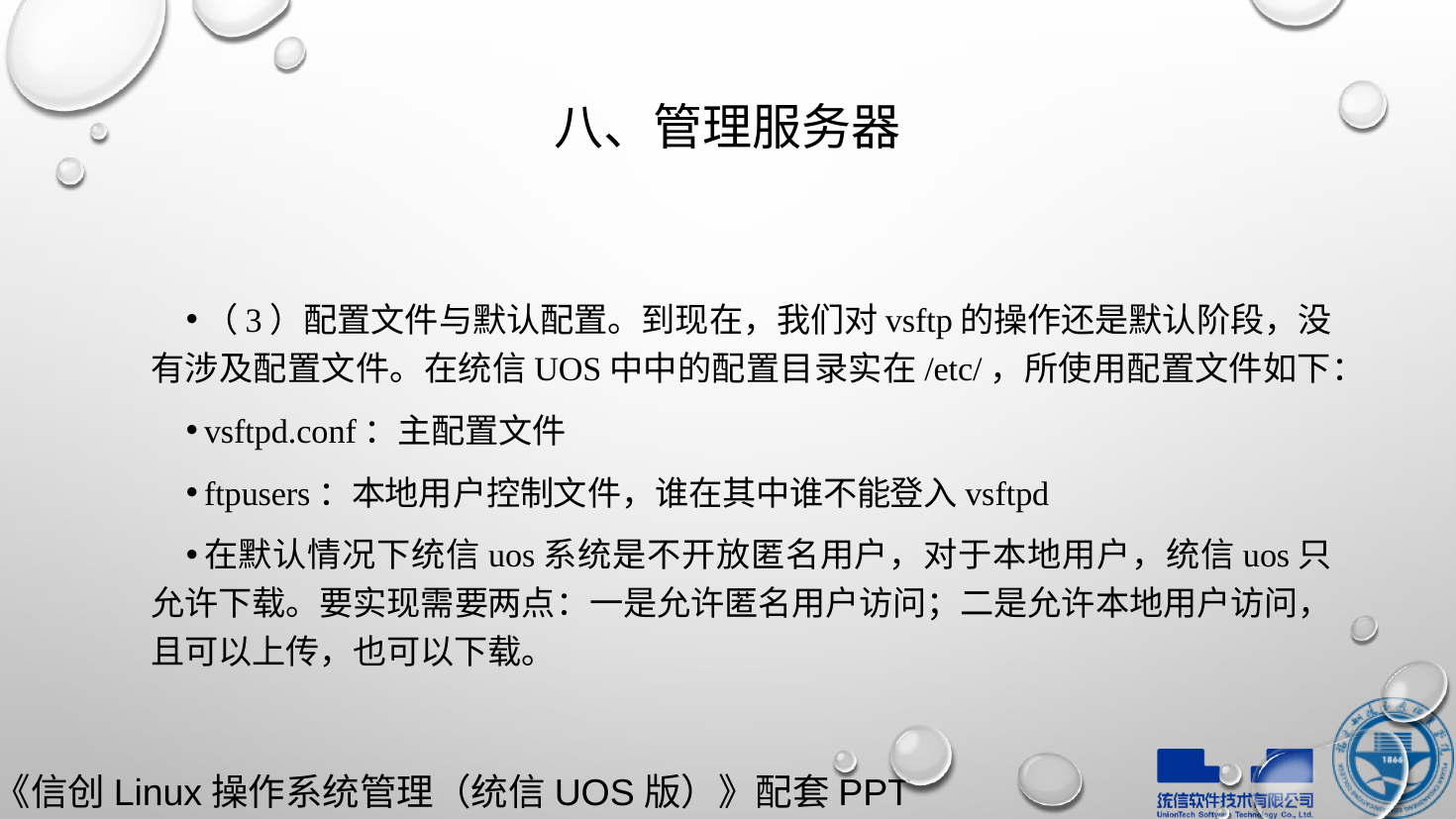

# 八、管理服务器
（3）配置文件与默认配置。到现在，我们对vsftp的操作还是默认阶段，没有涉及配置文件。在统信UOS中中的配置目录实在/etc/，所使用配置文件如下：
vsftpd.conf：主配置文件
ftpusers：本地用户控制文件，谁在其中谁不能登入vsftpd
在默认情况下统信uos系统是不开放匿名用户，对于本地用户，统信uos只允许下载。要实现需要两点：一是允许匿名用户访问；二是允许本地用户访问，且可以上传，也可以下载。